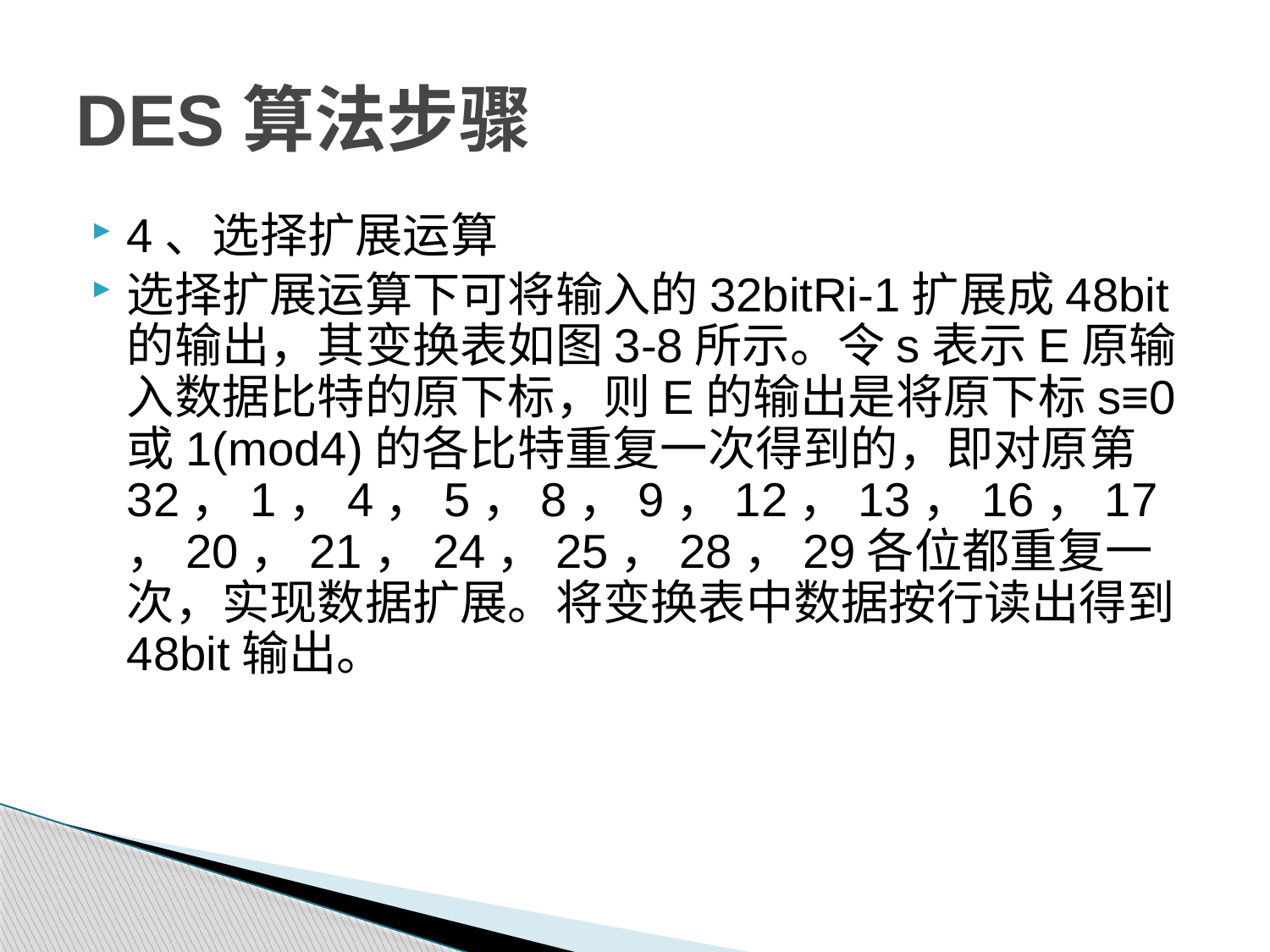

# DES算法步骤
4、选择扩展运算
选择扩展运算下可将输入的32bitRi-1扩展成48bit的输出，其变换表如图3-8所示。令s表示E原输入数据比特的原下标，则E的输出是将原下标s≡0或1(mod4)的各比特重复一次得到的，即对原第32，1，4，5，8，9，12，13，16，17，20，21，24，25，28，29各位都重复一次，实现数据扩展。将变换表中数据按行读出得到48bit输出。